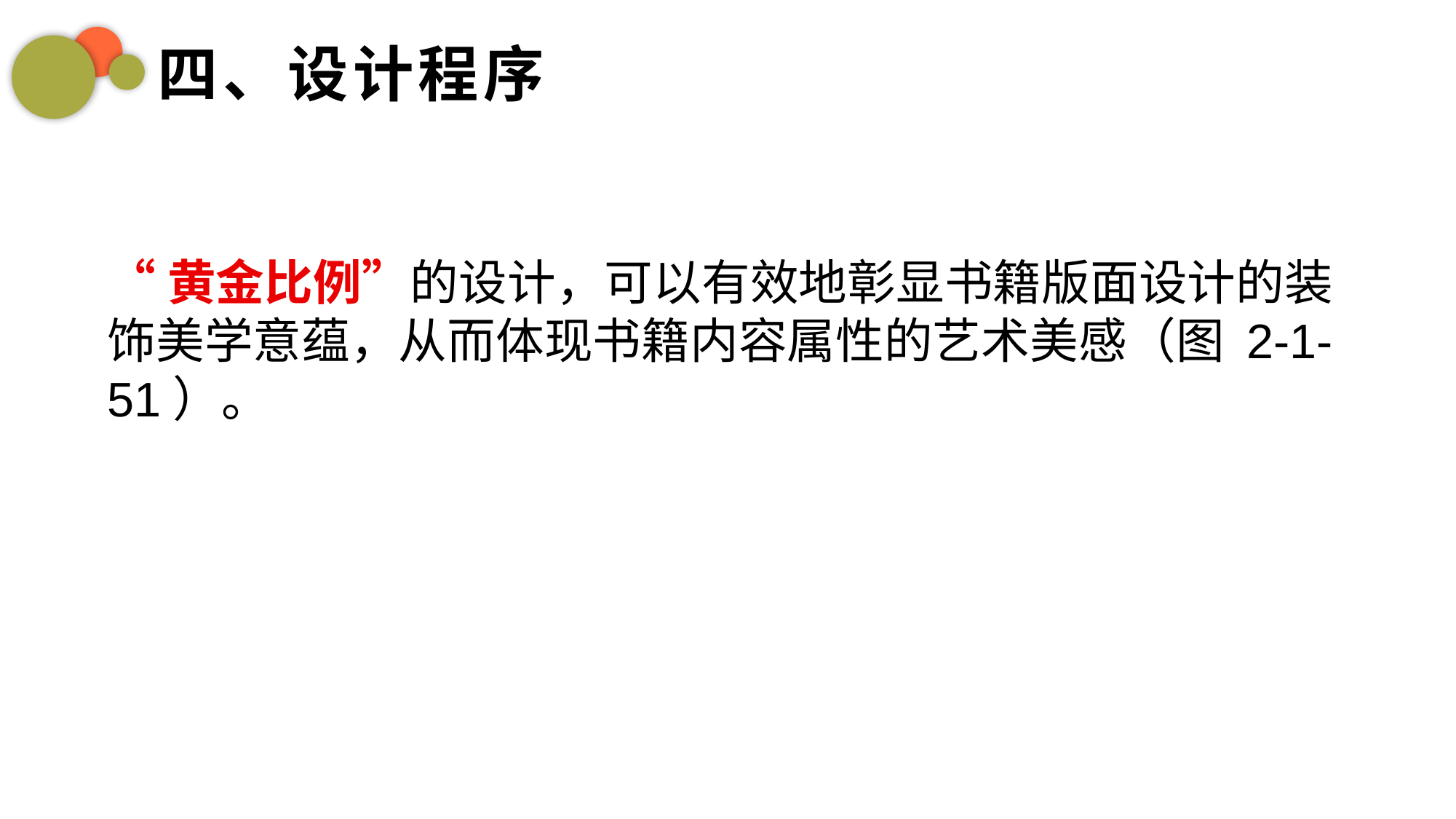

四、设计程序
“黄金比例”的设计，可以有效地彰显书籍版面设计的装饰美学意蕴，从而体现书籍内容属性的艺术美感（图 2-1-51）。